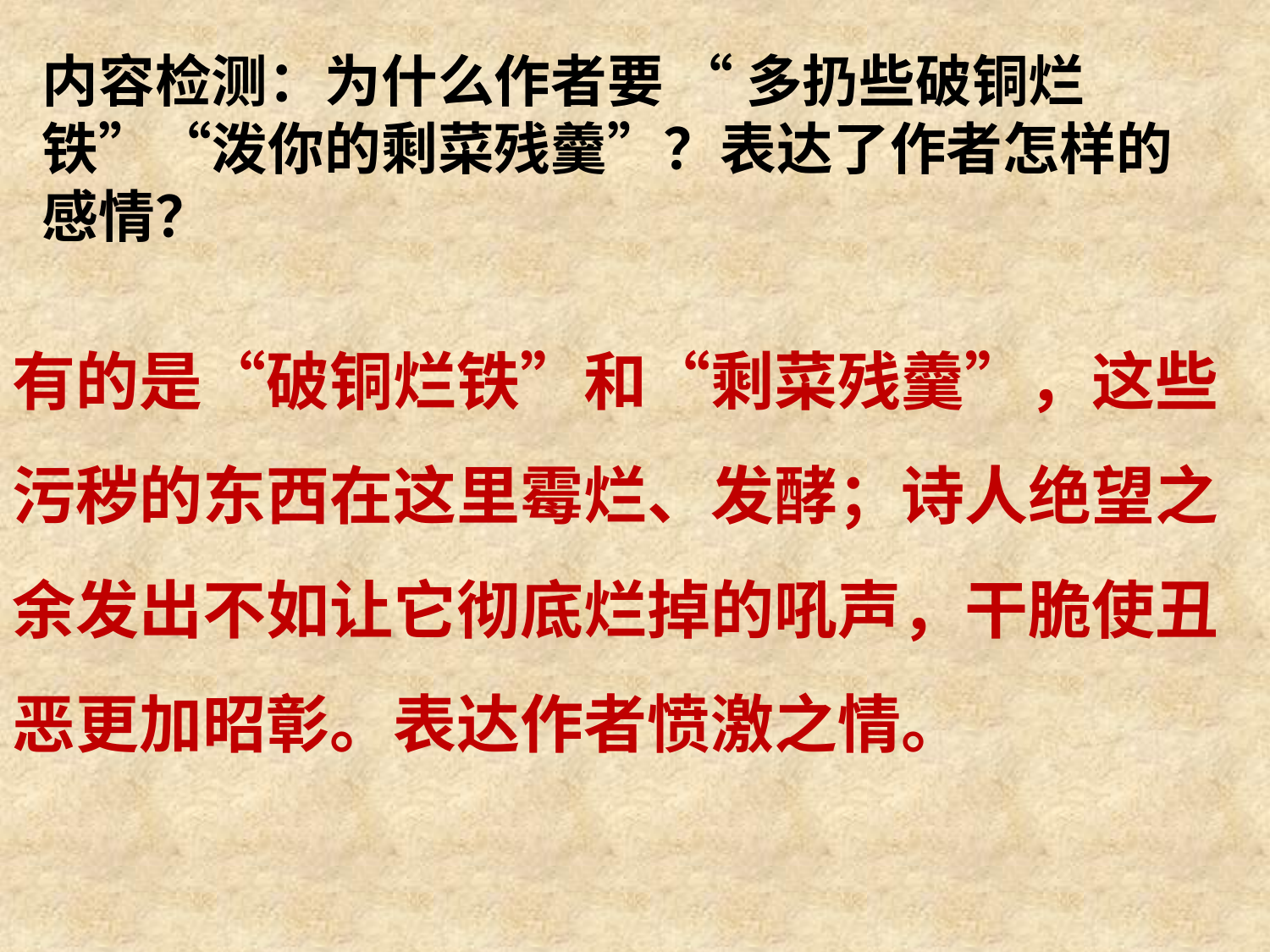

内容检测：为什么作者要 “ 多扔些破铜烂铁”“泼你的剩菜残羹”？表达了作者怎样的感情？
有的是“破铜烂铁”和“剩菜残羹”，这些污秽的东西在这里霉烂、发酵；诗人绝望之余发出不如让它彻底烂掉的吼声，干脆使丑恶更加昭彰。表达作者愤激之情。